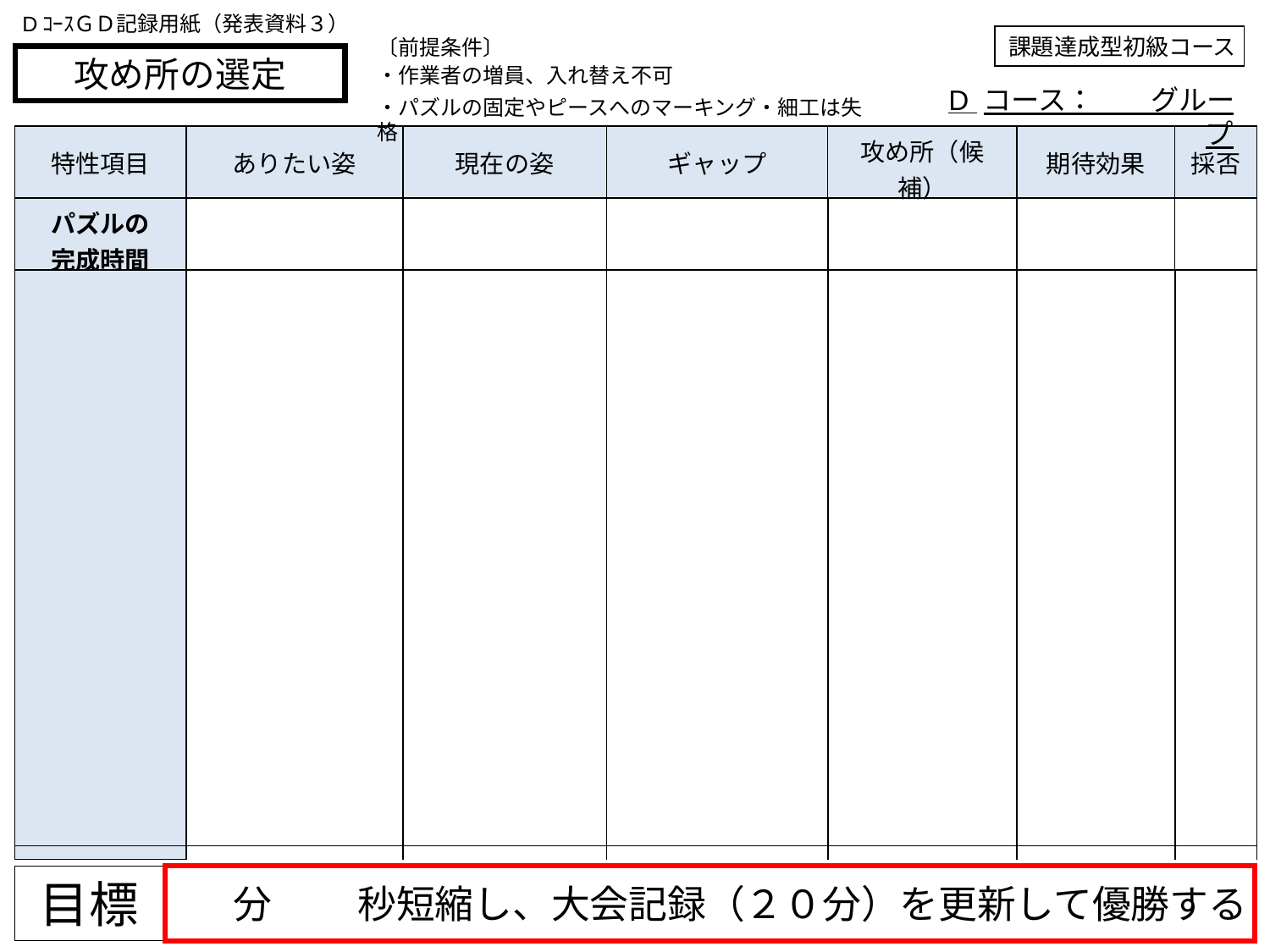

DｺｰｽＧＤ記録用紙（発表資料３）
課題達成型初級コース
〔前提条件〕
・作業者の増員、入れ替え不可
・パズルの固定やピースへのマーキング・細工は失格
攻め所の選定
D コース：　　グループ
| 特性項目 | ありたい姿 | 現在の姿 | ギャップ | 攻め所（候補） | 期待効果 | 採否 |
| --- | --- | --- | --- | --- | --- | --- |
| パズルの 完成時間 |  |  |  |  |  |  |
|  |  |  |  |  |  |  |

目標

 　 分　　 秒短縮し、大会記録（２０分）を更新して優勝する